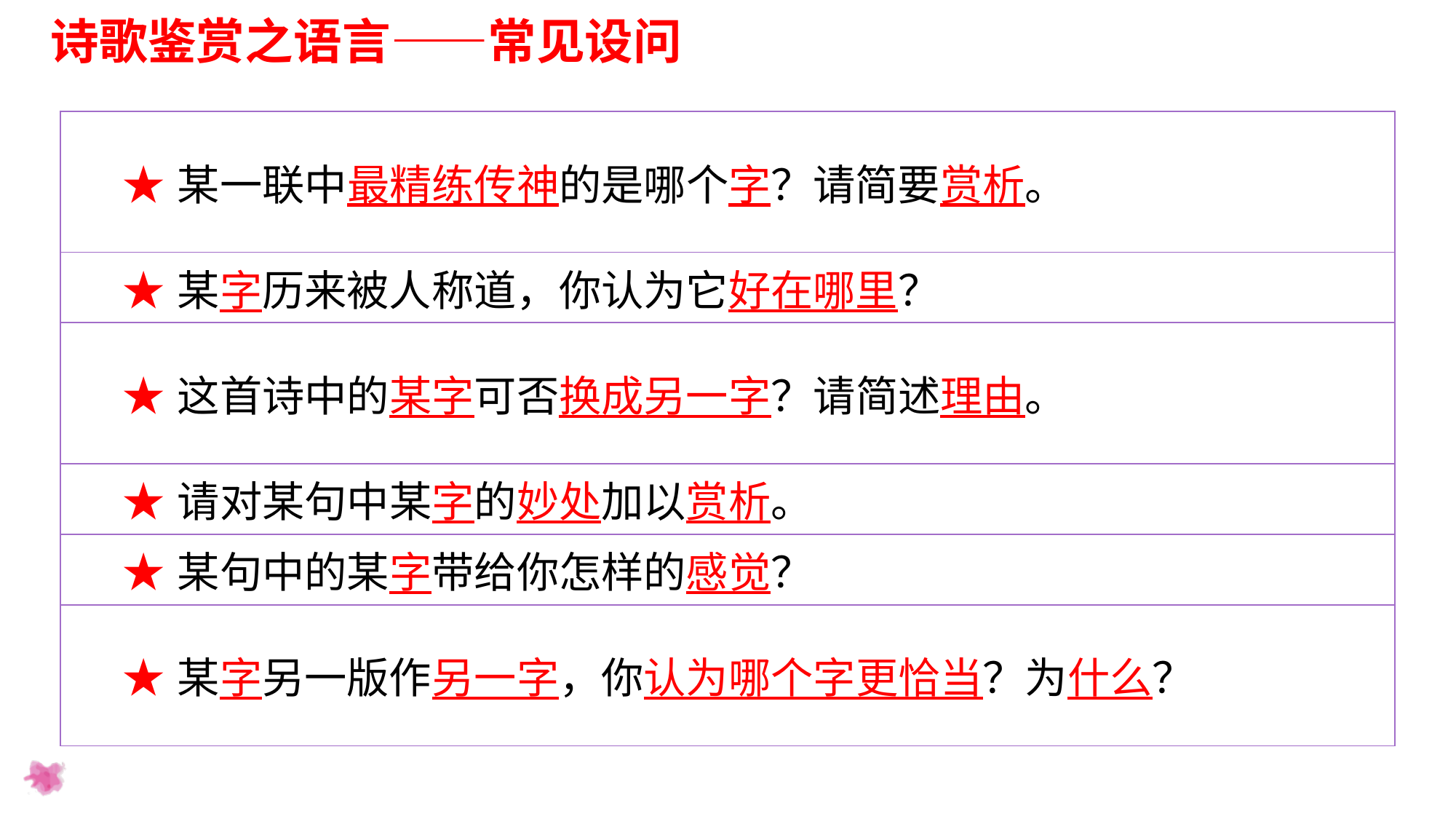

诗歌鉴赏之语言——常见设问
| ★某一联中最精练传神的是哪个字？请简要赏析。 |
| --- |
| ★某字历来被人称道，你认为它好在哪里？ |
| ★这首诗中的某字可否换成另一字？请简述理由。 |
| ★请对某句中某字的妙处加以赏析。 |
| ★某句中的某字带给你怎样的感觉？ |
| ★某字另一版作另一字，你认为哪个字更恰当？为什么？ |